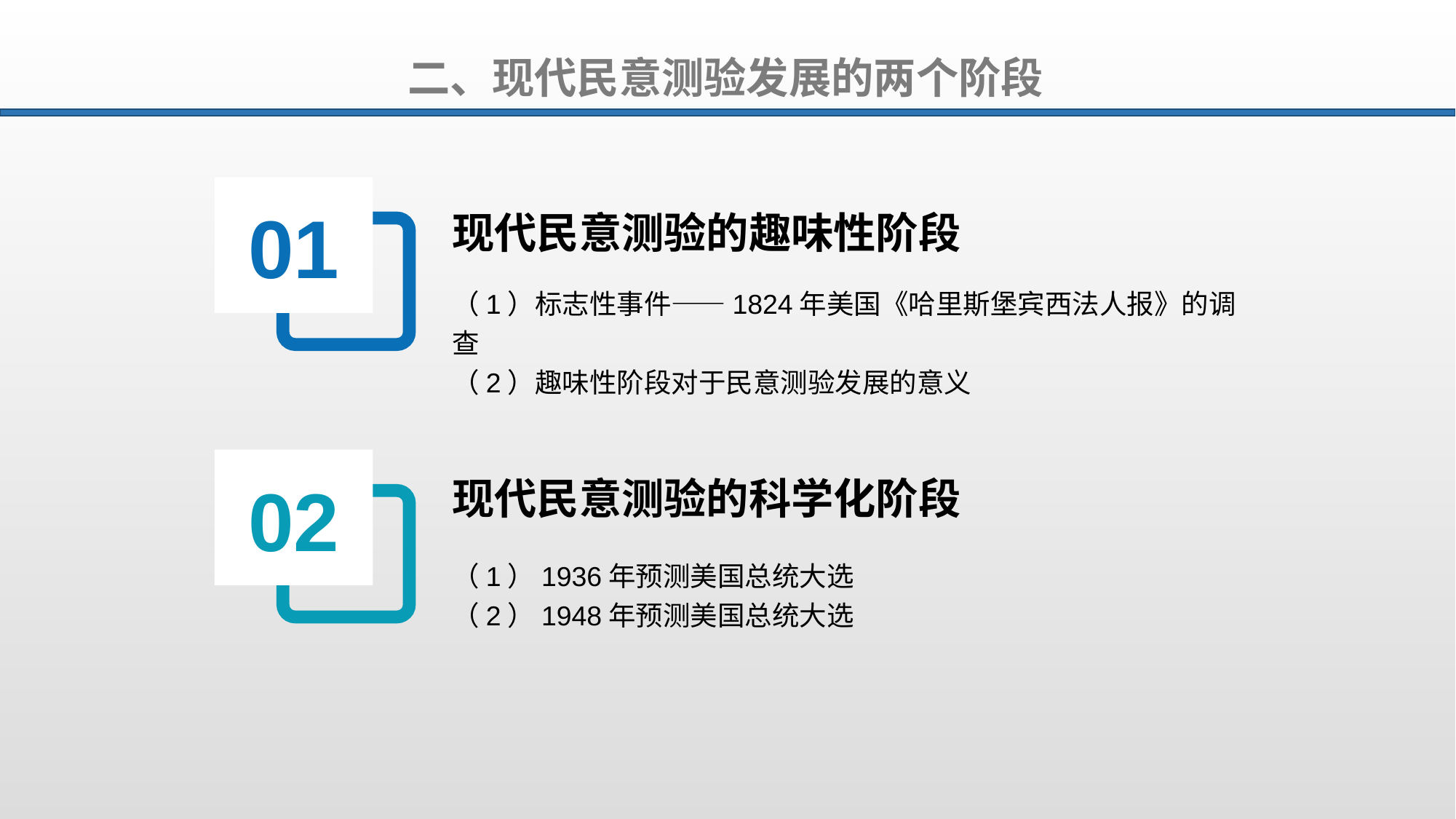

二、现代民意测验发展的两个阶段

01
现代民意测验的趣味性阶段

（1）标志性事件——1824年美国《哈里斯堡宾西法人报》的调查
（2）趣味性阶段对于民意测验发展的意义

02
现代民意测验的科学化阶段

（1）1936年预测美国总统大选
（2）1948年预测美国总统大选